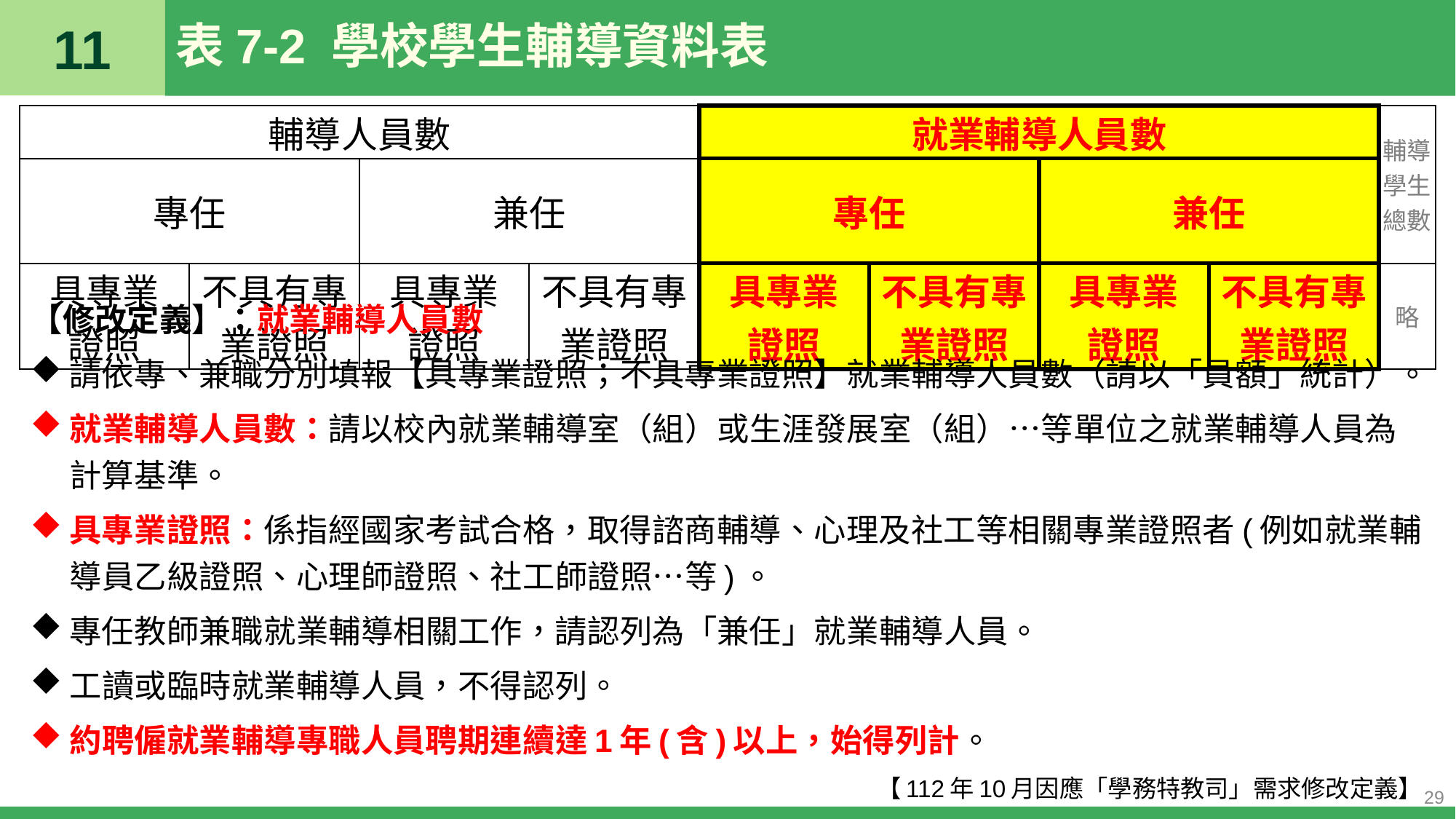

11
# 表7-2 學校學生輔導資料表
| 輔導人員數 |  |  |  | 就業輔導人員數 |  |  |  | 輔導學生總數 |
| --- | --- | --- | --- | --- | --- | --- | --- | --- |
| 專任 |  | 兼任 |  | 專任 |  | 兼任 |  |  |
| 具專業 證照 | 不具有專業證照 | 具專業 證照 | 不具有專業證照 | 具專業 證照 | 不具有專業證照 | 具專業 證照 | 不具有專業證照 | 略 |
【修改定義】：就業輔導人員數
請依專、兼職分別填報【具專業證照；不具專業證照】就業輔導人員數（請以「員額」統計）。
就業輔導人員數：請以校內就業輔導室（組）或生涯發展室（組）…等單位之就業輔導人員為計算基準。
具專業證照：係指經國家考試合格，取得諮商輔導、心理及社工等相關專業證照者(例如就業輔導員乙級證照、心理師證照、社工師證照…等)。
專任教師兼職就業輔導相關工作，請認列為「兼任」就業輔導人員。
工讀或臨時就業輔導人員，不得認列。
約聘僱就業輔導專職人員聘期連續達1年(含)以上，始得列計。
【112年10月因應「學務特教司」需求修改定義】
29